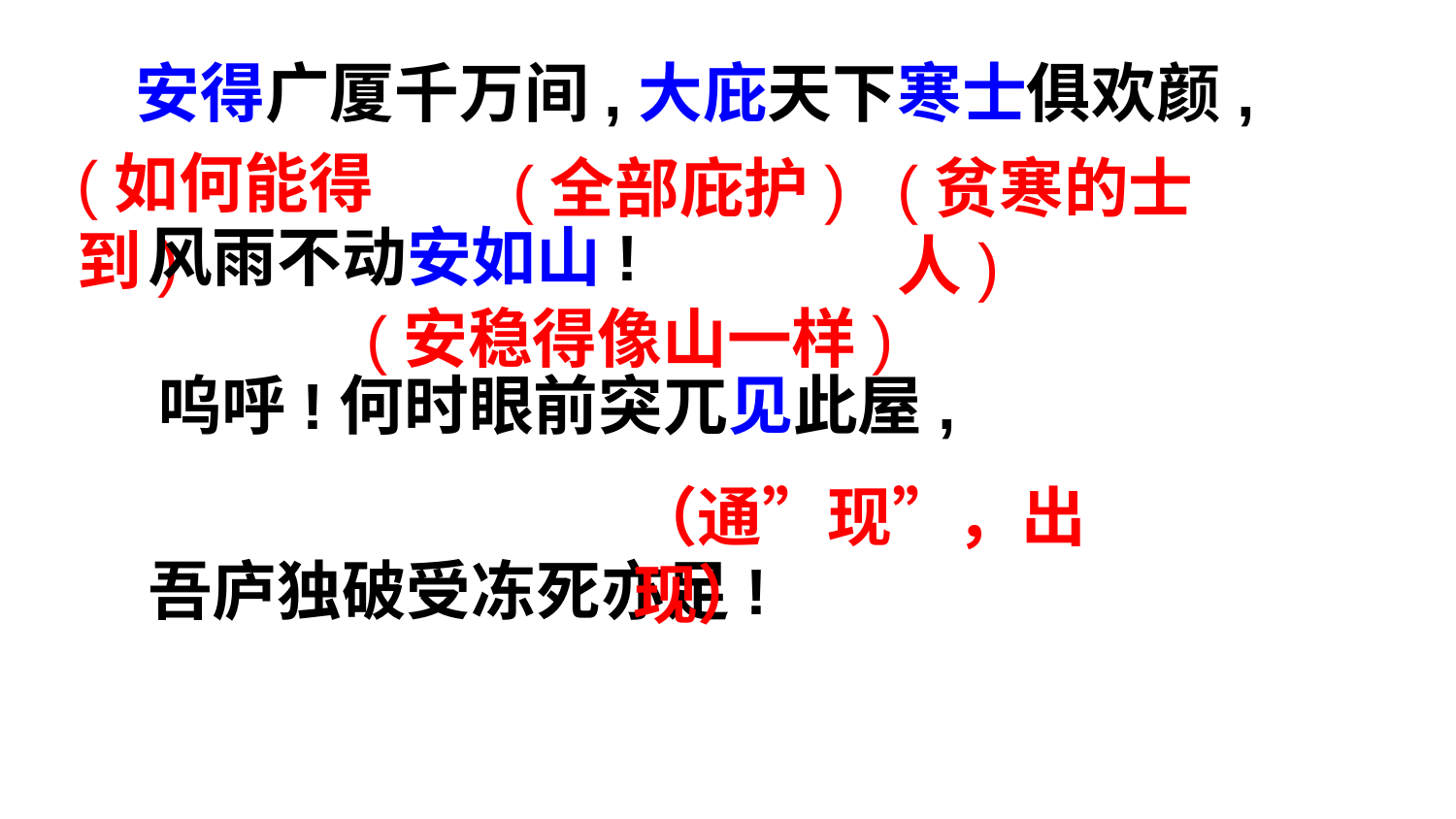

安得广厦千万间,大庇天下寒士俱欢颜,
(如何能得到)
(全部庇护)
(贫寒的士人)
风雨不动安如山!
(安稳得像山一样)
呜呼!何时眼前突兀见此屋,
（通”现”，出现）
吾庐独破受冻死亦足!